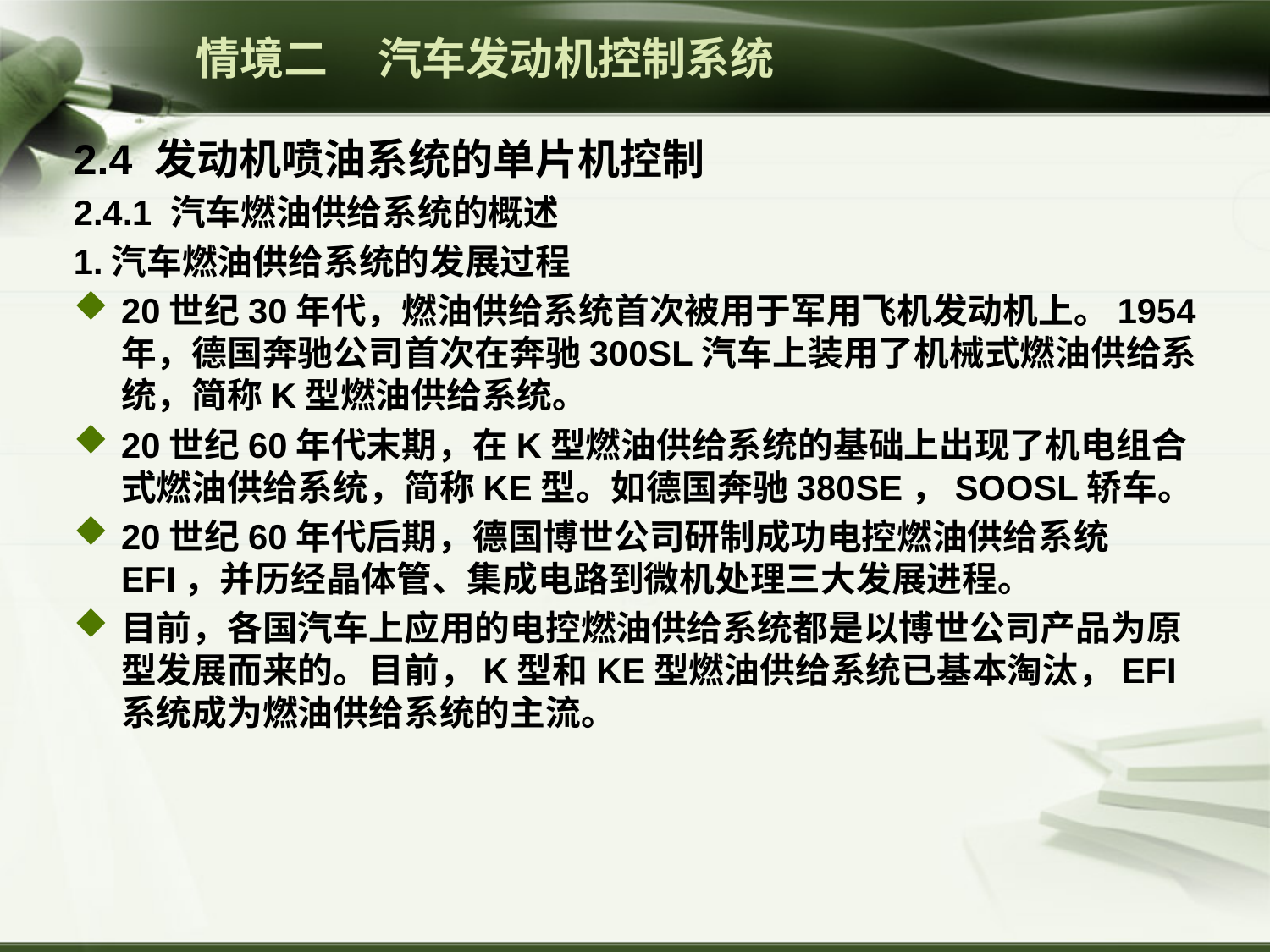

情境二     汽车发动机控制系统
2.4 发动机喷油系统的单片机控制
2.4.1 汽车燃油供给系统的概述
1.汽车燃油供给系统的发展过程
20世纪30年代，燃油供给系统首次被用于军用飞机发动机上。1954年，德国奔驰公司首次在奔驰300SL汽车上装用了机械式燃油供给系统，简称K型燃油供给系统。
20世纪60年代末期，在K型燃油供给系统的基础上出现了机电组合式燃油供给系统，简称KE型。如德国奔驰380SE，SOOSL轿车。
20世纪60年代后期，德国博世公司研制成功电控燃油供给系统EFI，并历经晶体管、集成电路到微机处理三大发展进程。
目前，各国汽车上应用的电控燃油供给系统都是以博世公司产品为原型发展而来的。目前，K型和KE型燃油供给系统已基本淘汰，EFI系统成为燃油供给系统的主流。